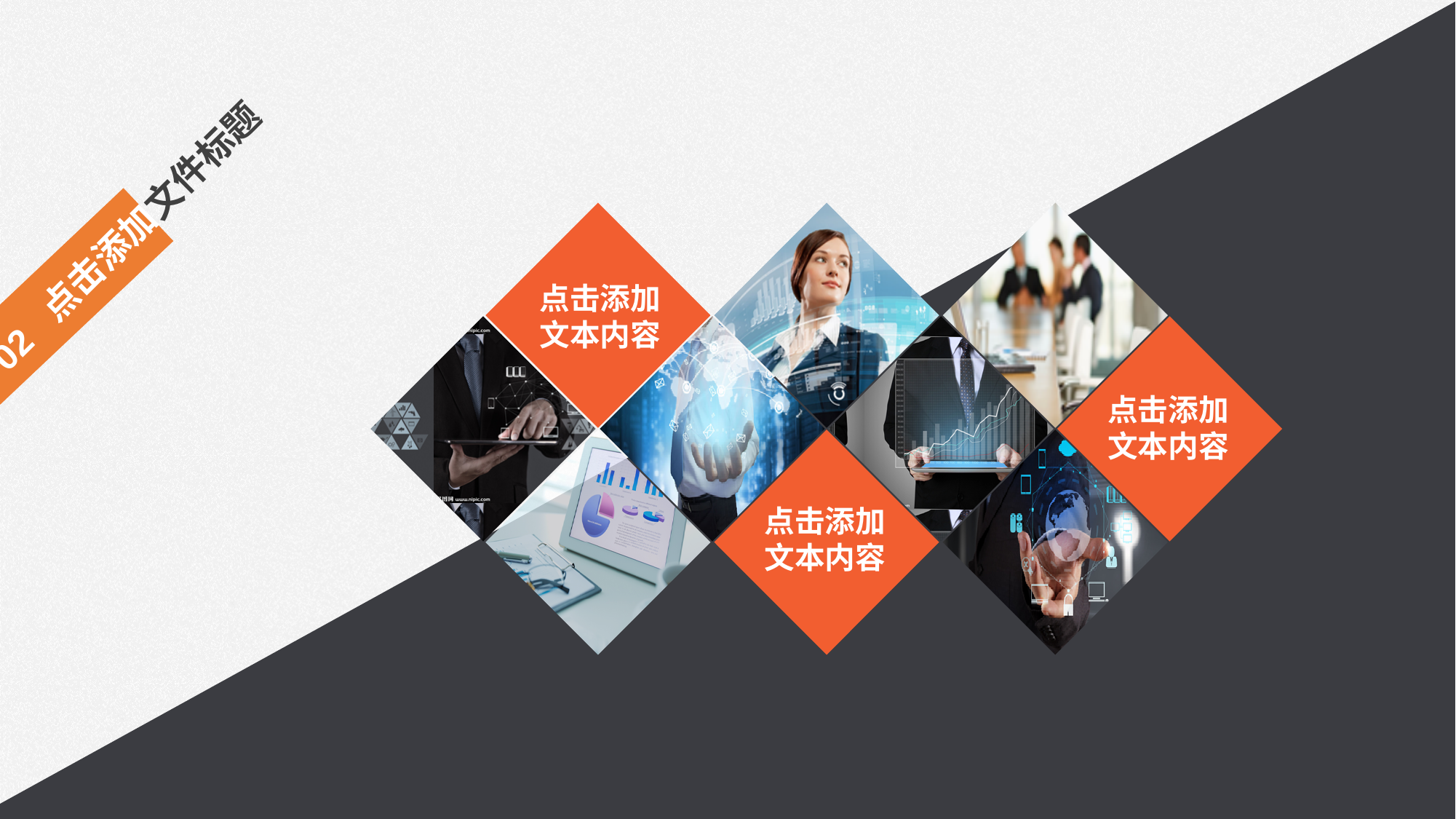

02  点击添加文件标题

点击添加文本内容

点击添加文本内容

点击添加文本内容